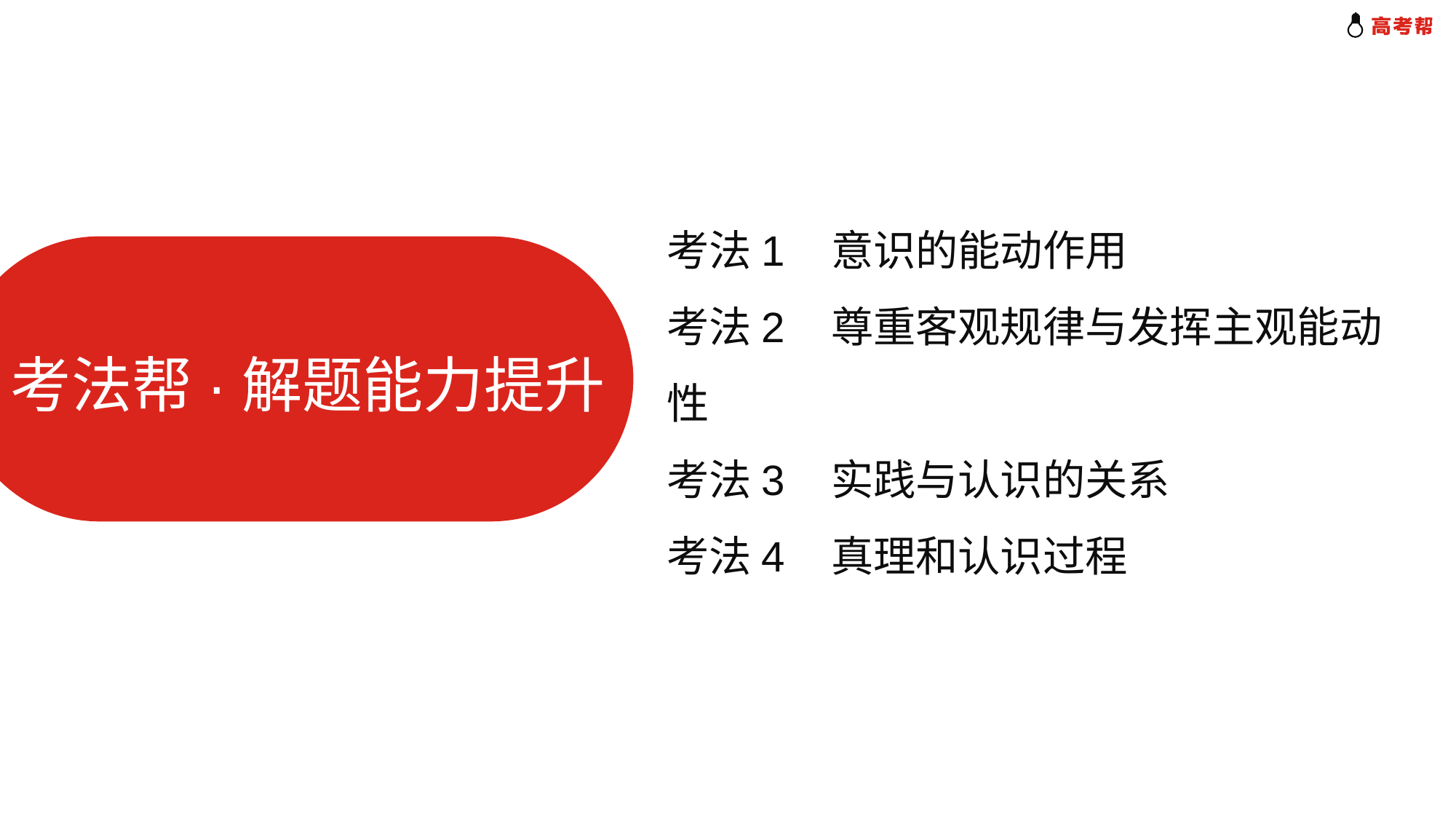

考法1   意识的能动作用
考法2   尊重客观规律与发挥主观能动性
考法3   实践与认识的关系
考法4   真理和认识过程

考法帮·解题能力提升